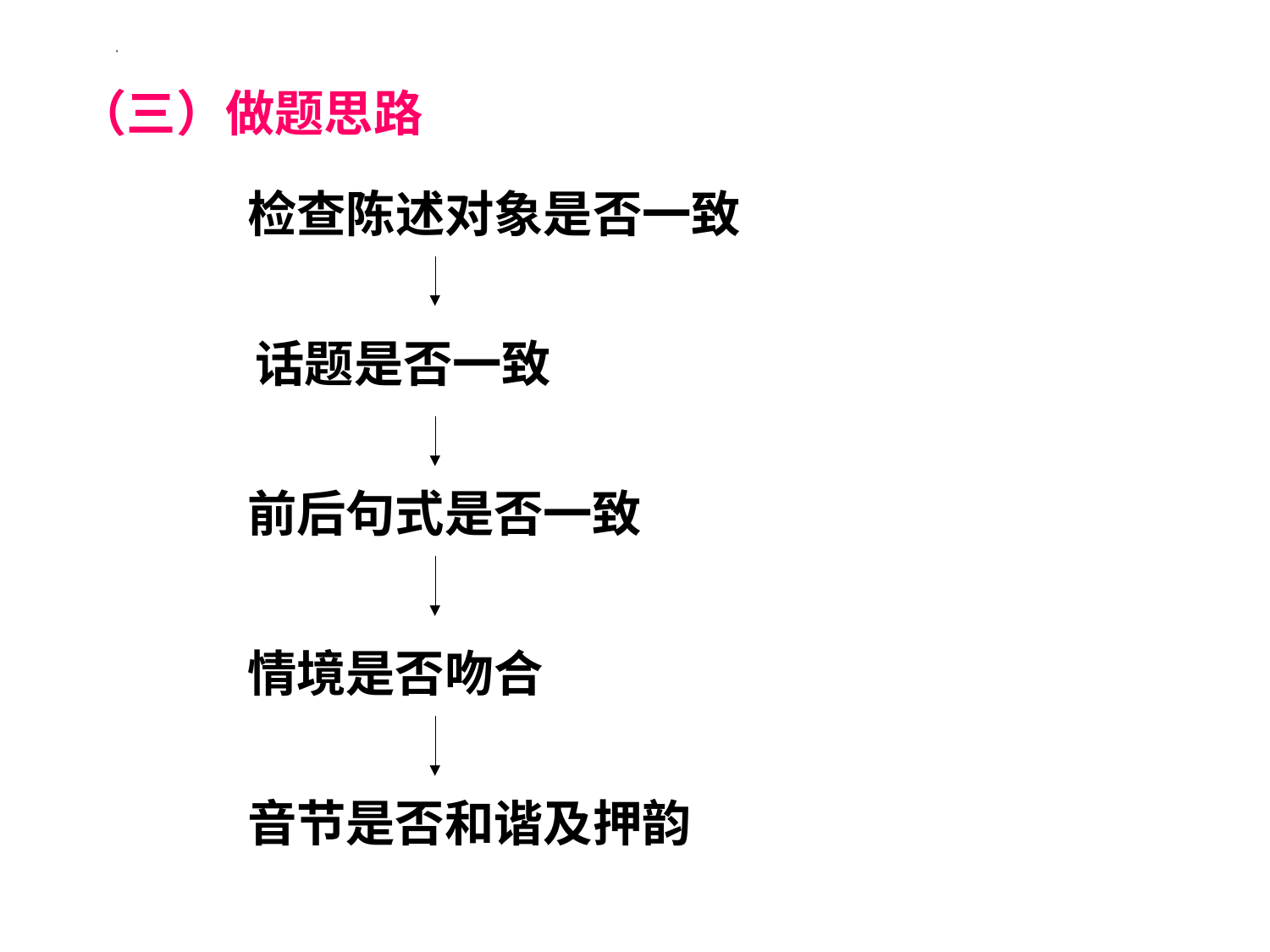

（三）做题思路
检查陈述对象是否一致

     话题是否一致

前后句式是否一致

情境是否吻合

音节是否和谐及押韵